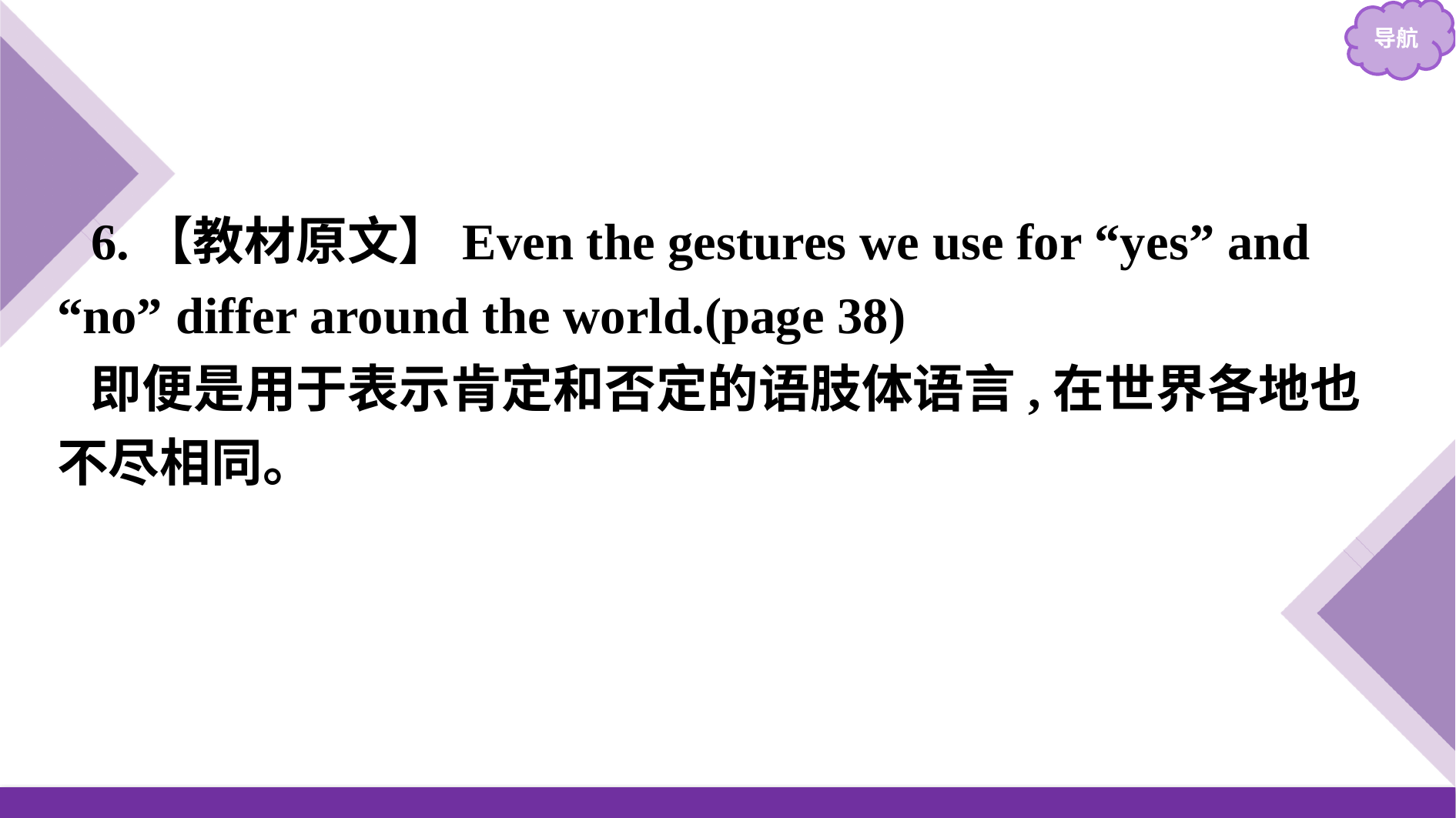

6.【教材原文】Even the gestures we use for “yes” and “no” differ around the world.(page 38)
即便是用于表示肯定和否定的语肢体语言,在世界各地也不尽相同。